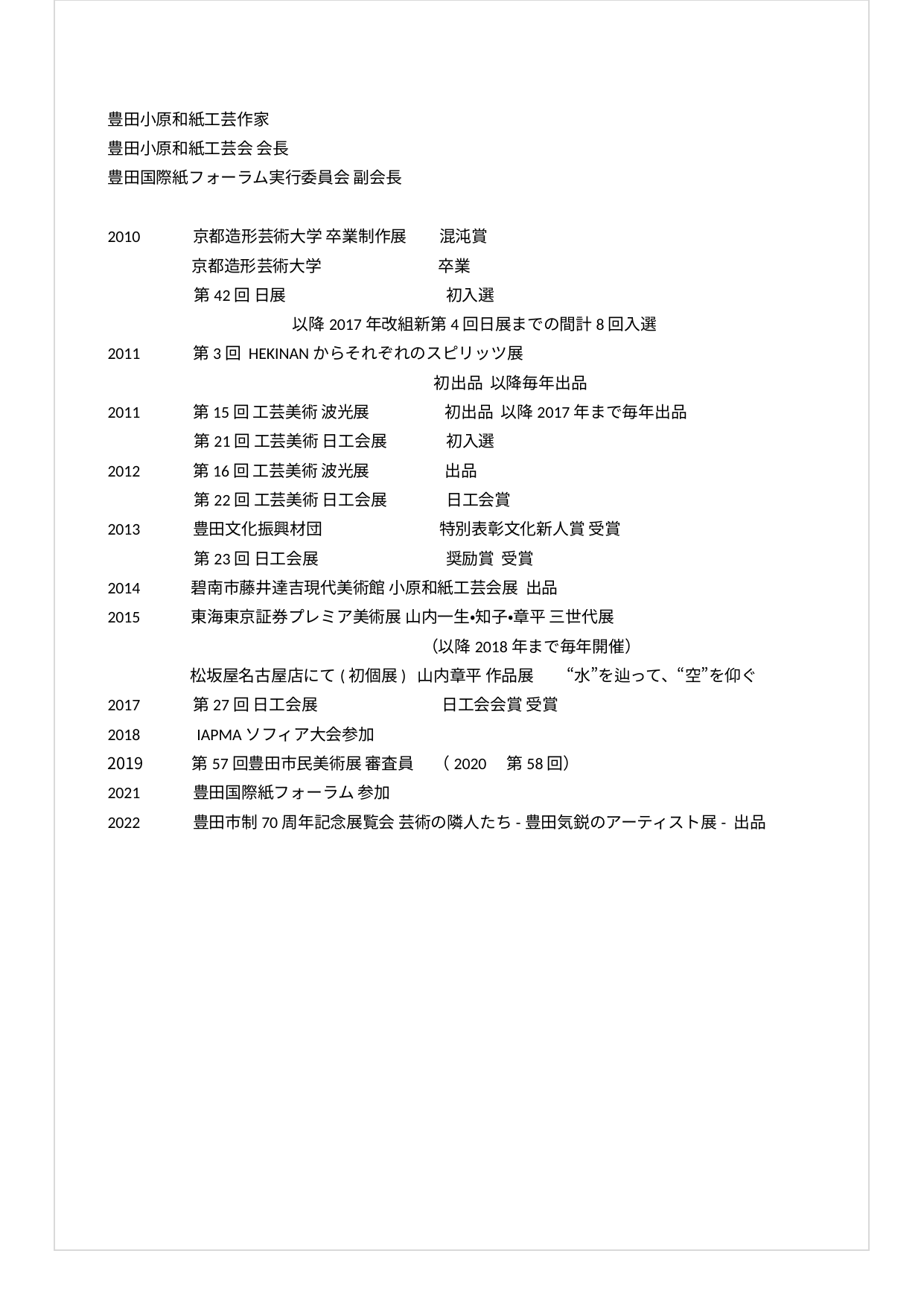

豊田小原和紙工芸作家
豊田小原和紙工芸会 会長
豊田国際紙フォーラム実行委員会 副会長

2010　　　京都造形芸術大学 卒業制作展　　混沌賞
         　　　京都造形芸術大学　　　　　　　 卒業
 　　　　    第42回 日展　　　　　　　　　    初入選
　　　　　  　　　　　　以降2017年改組新第4回日展までの間計8回入選
2011　　　第3回 HEKINANからそれぞれのスピリッツ展
　　　　　　　　　　　　　    　　　　　      初出品  以降毎年出品
2011　　　第15回 工芸美術 波光展　　　　   初出品  以降2017年まで毎年出品
 　　　　    第21回 工芸美術 日工会展　　　   初入選
2012　　　第16回 工芸美術 波光展　　　　   出品
 　　　　    第22回 工芸美術 日工会展　　　   日工会賞
2013　　　豊田文化振興材団　　　　　　　 特別表彰文化新人賞 受賞
 　　　　    第23回 日工会展　　　　　　　    奨励賞  受賞
2014 　　   碧南市藤井達吉現代美術館 小原和紙工芸会展  出品
2015 　　   東海東京証券プレミア美術展 山内一生・知子・章平 三世代展
　　　　　　　　　　　　　　　　　　　  （以降2018年まで毎年開催）
 　　　　   松坂屋名古屋店にて(初個展)  山内章平 作品展　　“水”を辿って、“空”を仰ぐ
2017　　　第27回 日工会展　　　　　　　   日工会会賞 受賞
2018　　　IAPMAソフィア大会参加
　　　第57回豊田市民美術展 審査員　 （2020　第58回）
2021　　　豊田国際紙フォーラム 参加
2022　　　豊田市制70周年記念展覧会 芸術の隣人たち-豊田気鋭のアーティスト展- 出品